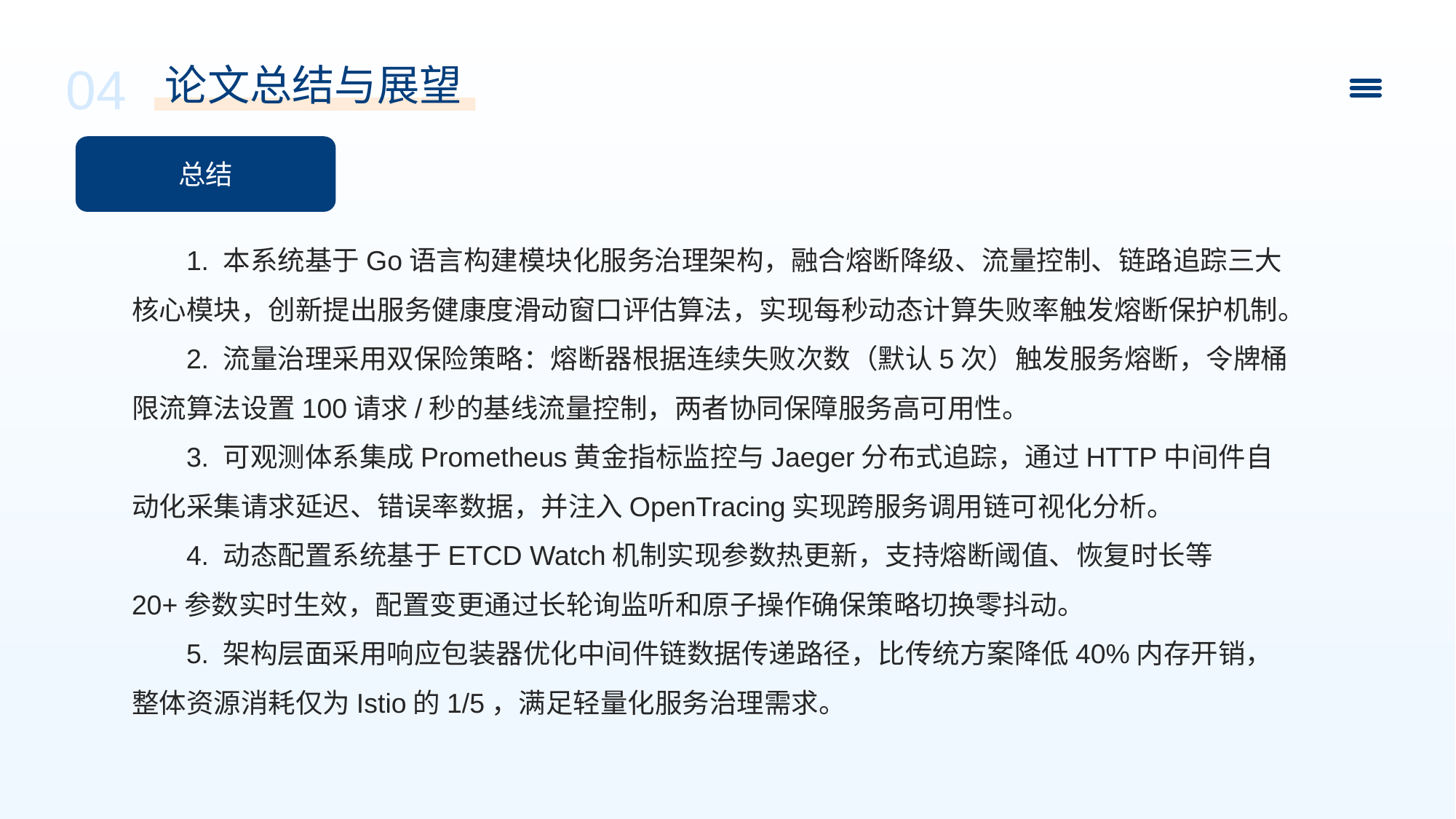

04
论文总结与展望

总结
1. 本系统基于Go语言构建模块化服务治理架构，融合熔断降级、流量控制、链路追踪三大核心模块，创新提出服务健康度滑动窗口评估算法，实现每秒动态计算失败率触发熔断保护机制。
2. 流量治理采用双保险策略：熔断器根据连续失败次数（默认5次）触发服务熔断，令牌桶限流算法设置100请求/秒的基线流量控制，两者协同保障服务高可用性。
3. 可观测体系集成Prometheus黄金指标监控与Jaeger分布式追踪，通过HTTP中间件自动化采集请求延迟、错误率数据，并注入OpenTracing实现跨服务调用链可视化分析。
4. 动态配置系统基于ETCD Watch机制实现参数热更新，支持熔断阈值、恢复时长等20+参数实时生效，配置变更通过长轮询监听和原子操作确保策略切换零抖动。
5. 架构层面采用响应包装器优化中间件链数据传递路径，比传统方案降低40%内存开销，整体资源消耗仅为Istio的1/5，满足轻量化服务治理需求。